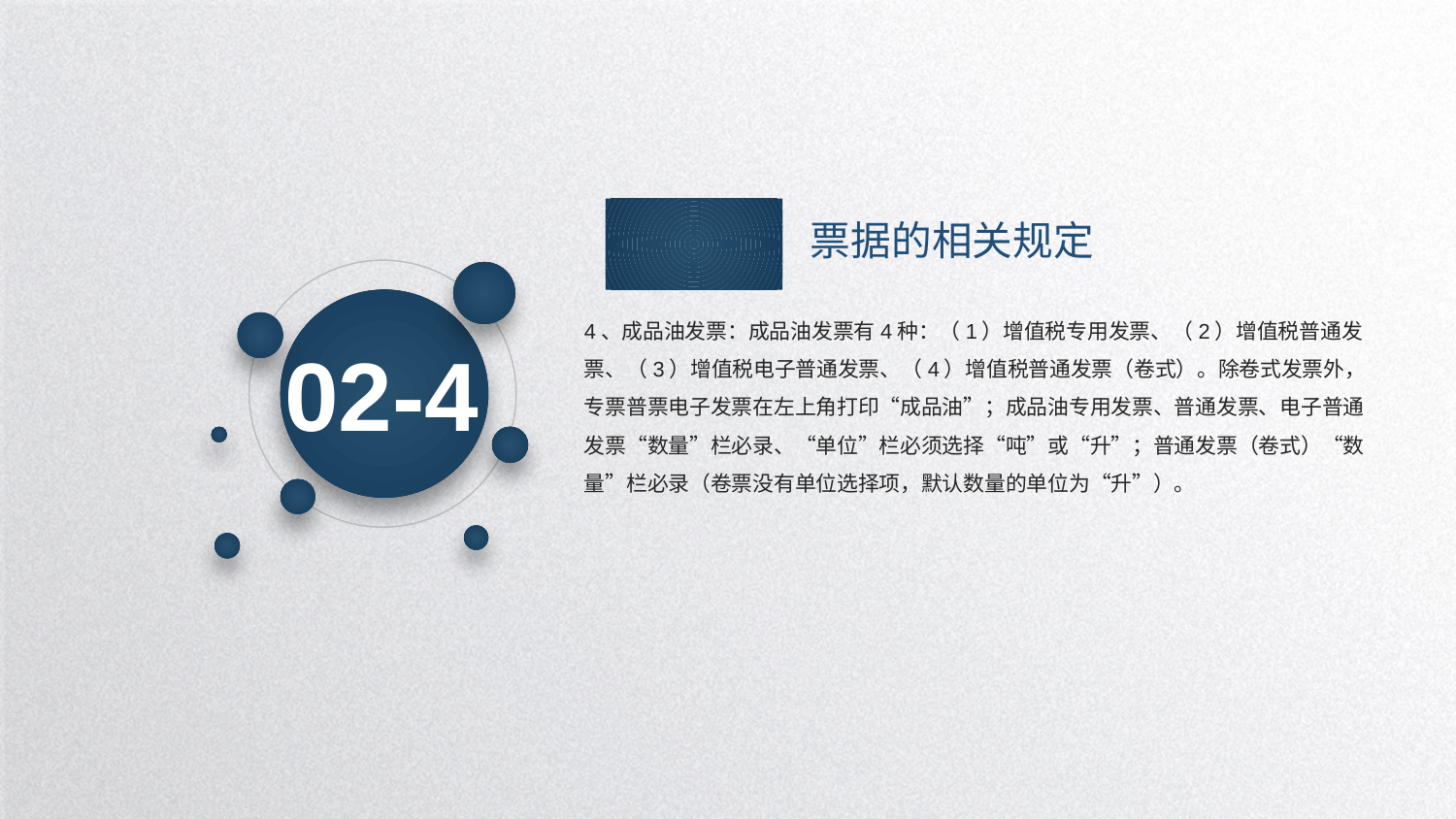

票据的相关规定

02-4
4、成品油发票：成品油发票有4种：（1）增值税专用发票、（2）增值税普通发票、（3）增值税电子普通发票、（4）增值税普通发票（卷式）。除卷式发票外，专票普票电子发票在左上角打印“成品油”；成品油专用发票、普通发票、电子普通发票“数量”栏必录、“单位”栏必须选择“吨”或“升”；普通发票（卷式）“数量”栏必录（卷票没有单位选择项，默认数量的单位为“升”）。